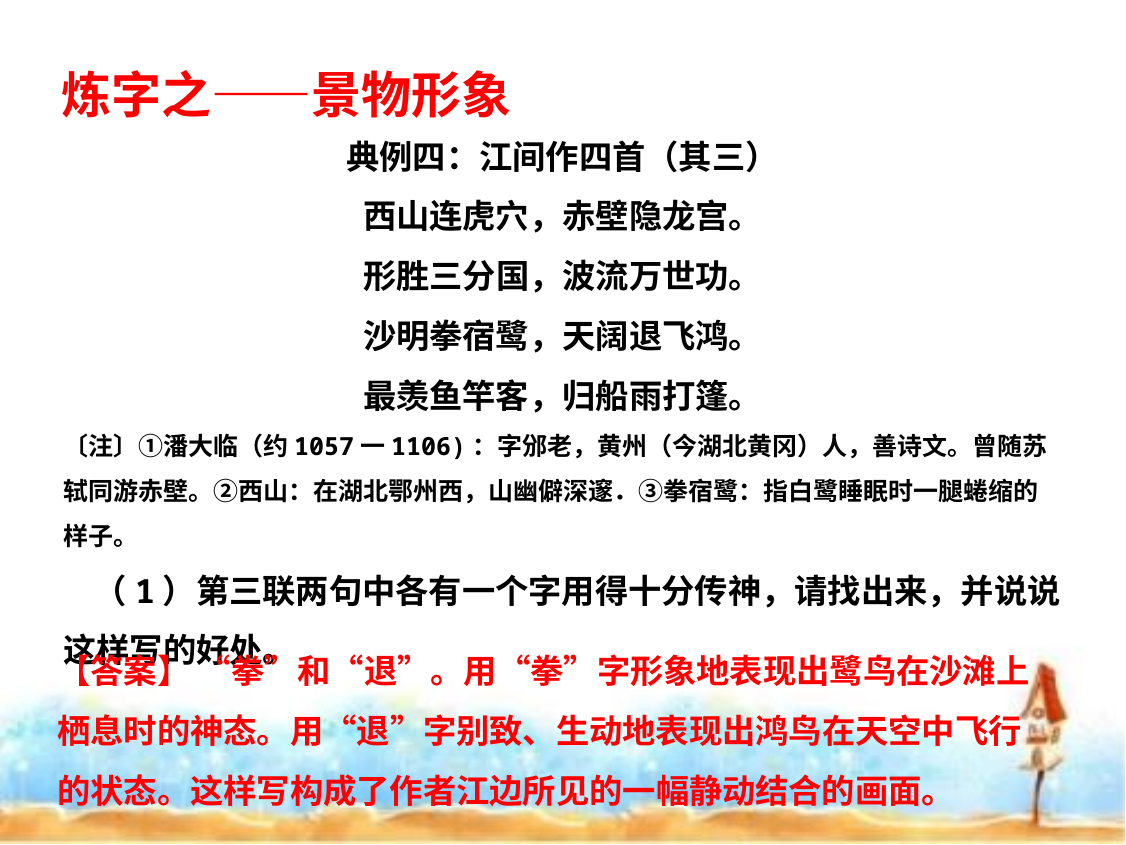

炼字之——景物形象
典例四：江间作四首（其三）
西山连虎穴，赤壁隐龙宫。
形胜三分国，波流万世功。
沙明拳宿鹭，天阔退飞鸿。
最羡鱼竿客，归船雨打篷。
〔注〕①潘大临（约1057一1106)：字邠老，黄州（今湖北黄冈）人，善诗文。曾随苏轼同游赤壁。②西山：在湖北鄂州西，山幽僻深邃．③拳宿鹭：指白鹭睡眠时一腿蜷缩的样子。
   （1）第三联两句中各有一个字用得十分传神，请找出来，并说说这样写的好处。
【答案】 “拳”和“退”。用“拳”字形象地表现出鹭鸟在沙滩上栖息时的神态。用“退”字别致、生动地表现出鸿鸟在天空中飞行的状态。这样写构成了作者江边所见的一幅静动结合的画面。